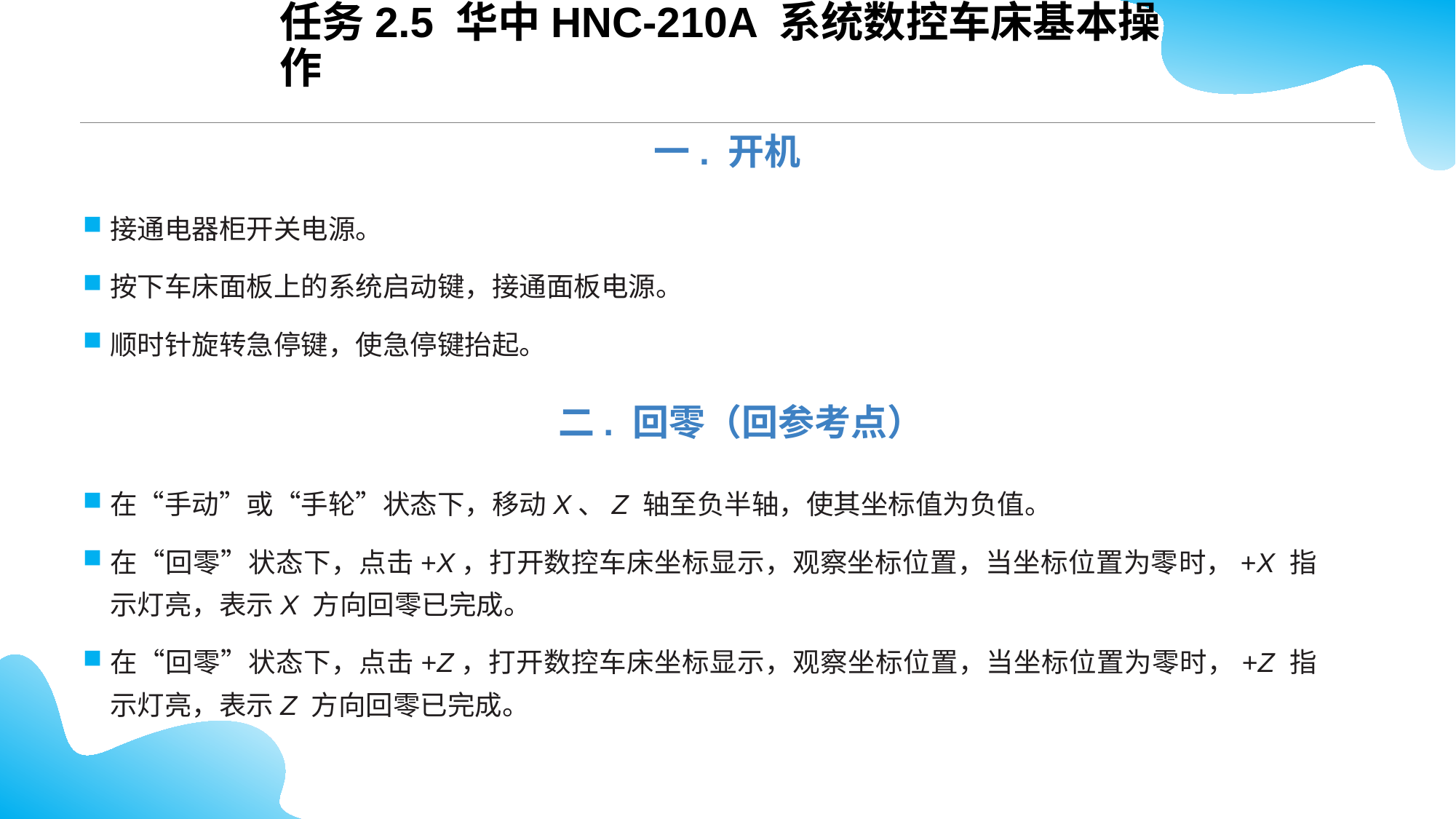

任务2.5 华中HNC-210A 系统数控车床基本操作
一. 开机
接通电器柜开关电源。
按下车床面板上的系统启动键，接通面板电源。
顺时针旋转急停键，使急停键抬起。
二. 回零（回参考点）
在“手动”或“手轮”状态下，移动X、Z 轴至负半轴，使其坐标值为负值。
在“回零”状态下，点击+X，打开数控车床坐标显示，观察坐标位置，当坐标位置为零时，+X 指示灯亮，表示X 方向回零已完成。
在“回零”状态下，点击+Z，打开数控车床坐标显示，观察坐标位置，当坐标位置为零时，+Z 指示灯亮，表示Z 方向回零已完成。